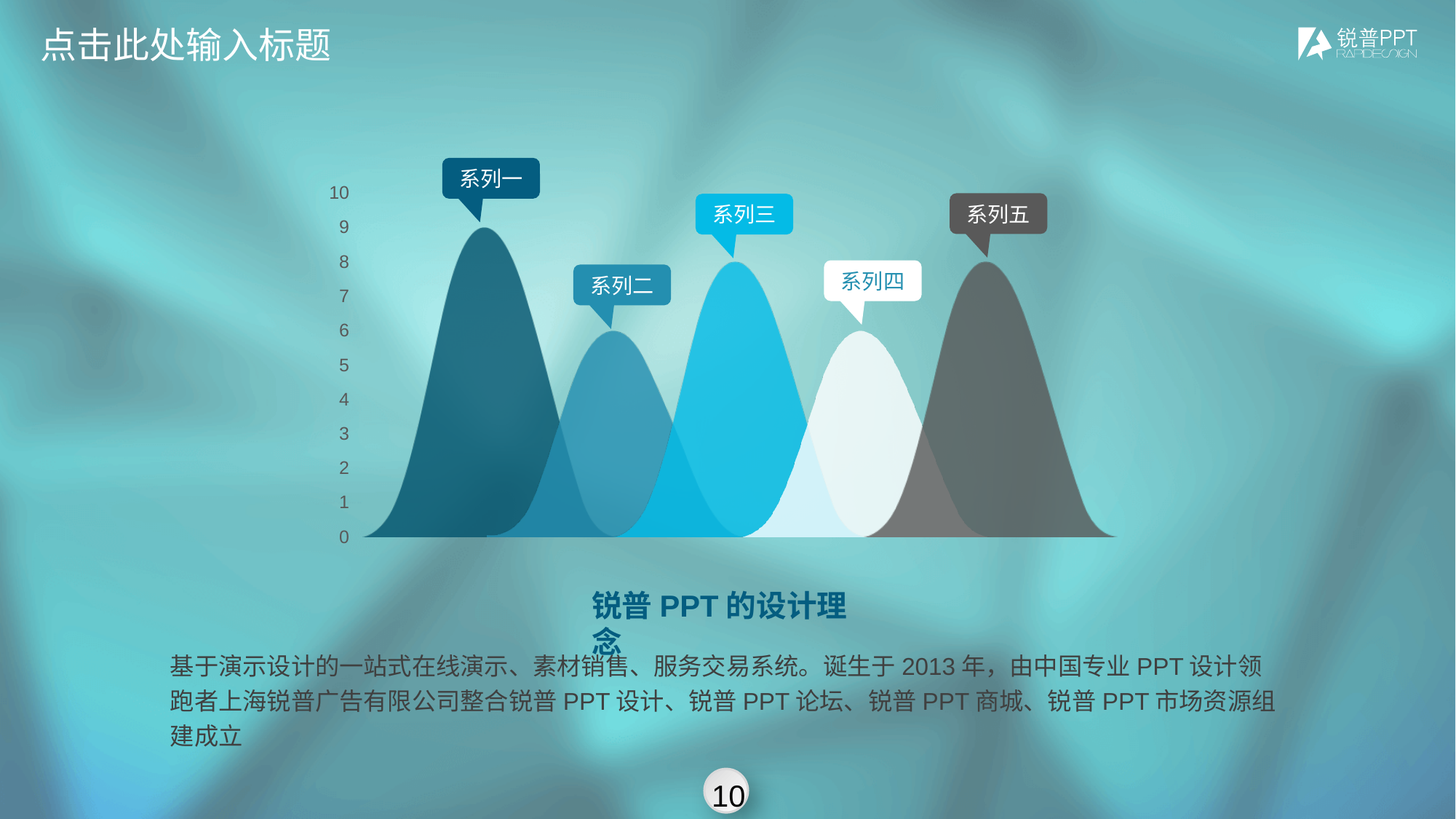

点击此处输入标题

系列一

### Chart

| Category | 系列 1 | 系列 2 | 系列 3 | 系列 4 | 系列 5 |
|---|---|---|---|---|---|
| 类别 1 | 9.0 | 6.0 | 8.0 | 6.0 | 8.0 |
系列五
系列三
系列四
系列二
锐普PPT的设计理念
基于演示设计的一站式在线演示、素材销售、服务交易系统。诞生于2013年，由中国专业PPT设计领跑者上海锐普广告有限公司整合锐普PPT设计、锐普PPT论坛、锐普PPT商城、锐普PPT市场资源组建成立

10